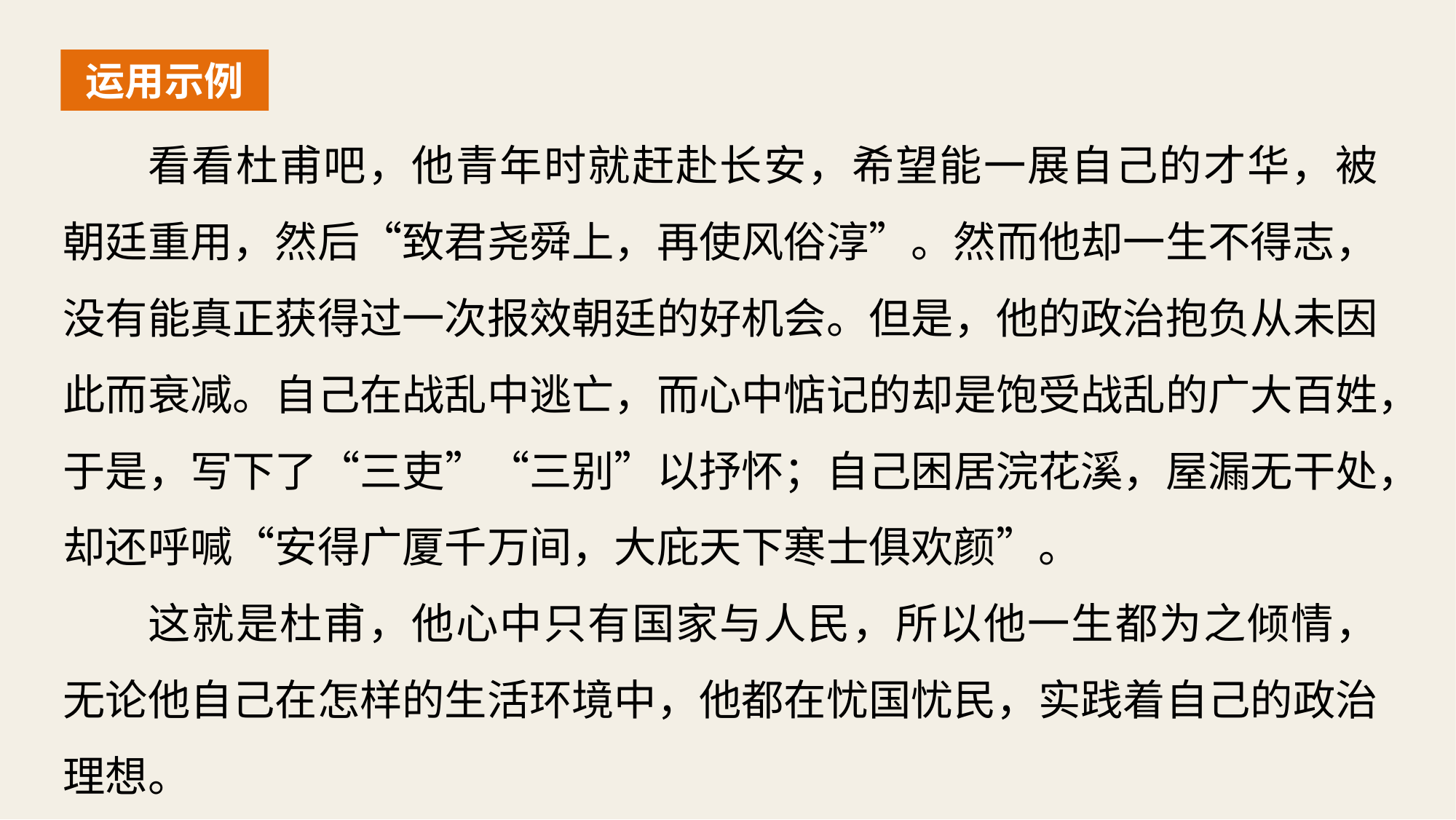

运用示例
看看杜甫吧，他青年时就赶赴长安，希望能一展自己的才华，被朝廷重用，然后“致君尧舜上，再使风俗淳”。然而他却一生不得志，没有能真正获得过一次报效朝廷的好机会。但是，他的政治抱负从未因此而衰减。自己在战乱中逃亡，而心中惦记的却是饱受战乱的广大百姓，于是，写下了“三吏”“三别”以抒怀；自己困居浣花溪，屋漏无干处，却还呼喊“安得广厦千万间，大庇天下寒士俱欢颜”。
这就是杜甫，他心中只有国家与人民，所以他一生都为之倾情，无论他自己在怎样的生活环境中，他都在忧国忧民，实践着自己的政治理想。